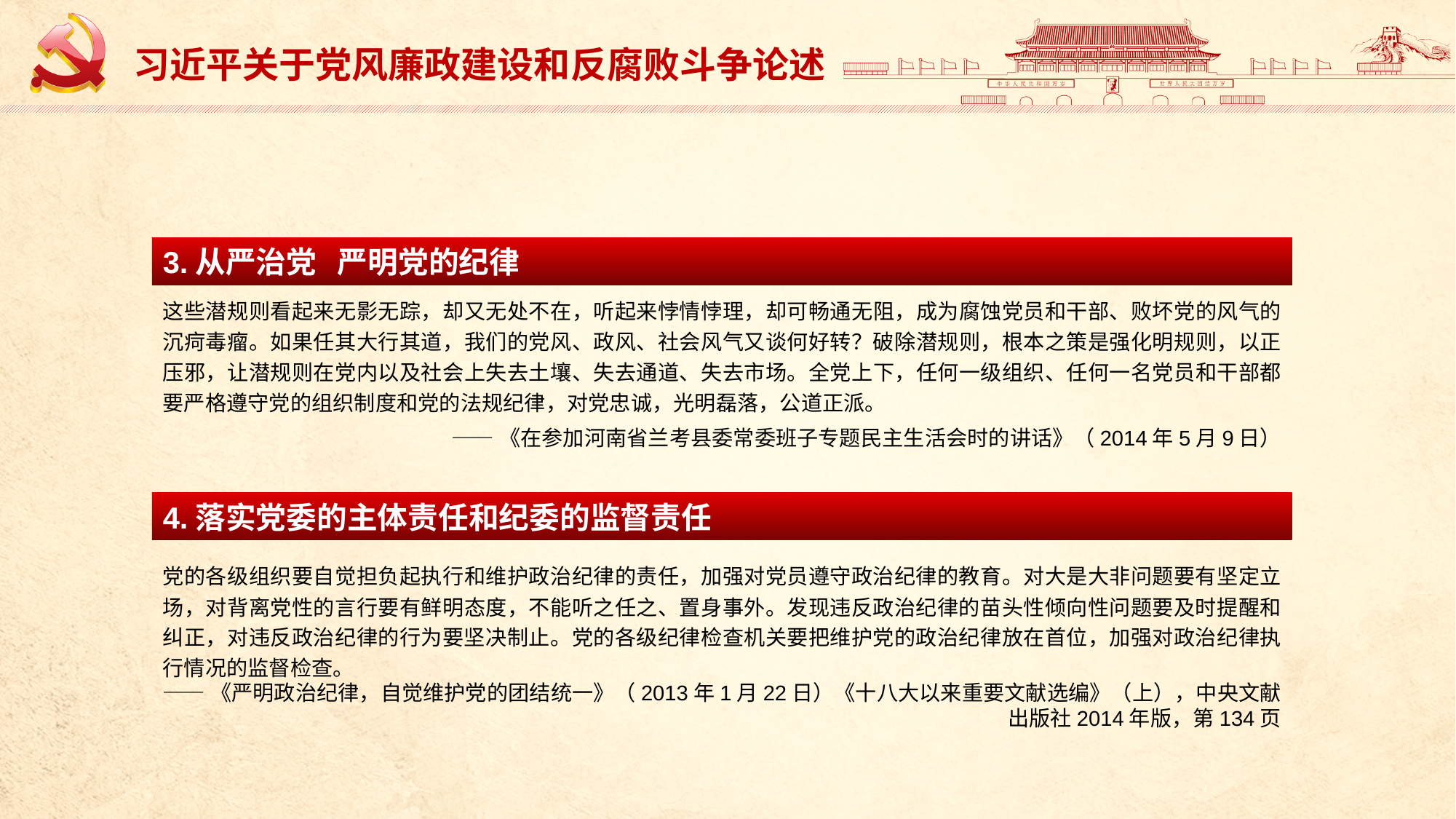

习近平关于党风廉政建设和反腐败斗争论述
3.从严治党   严明党的纪律
这些潜规则看起来无影无踪，却又无处不在，听起来悖情悖理，却可畅通无阻，成为腐蚀党员和干部、败坏党的风气的沉疴毒瘤。如果任其大行其道，我们的党风、政风、社会风气又谈何好转？破除潜规则，根本之策是强化明规则，以正压邪，让潜规则在党内以及社会上失去土壤、失去通道、失去市场。全党上下，任何一级组织、任何一名党员和干部都要严格遵守党的组织制度和党的法规纪律，对党忠诚，光明磊落，公道正派。
 ——《在参加河南省兰考县委常委班子专题民主生活会时的讲话》（2014年5月9日）
4.落实党委的主体责任和纪委的监督责任
党的各级组织要自觉担负起执行和维护政治纪律的责任，加强对党员遵守政治纪律的教育。对大是大非问题要有坚定立场，对背离党性的言行要有鲜明态度，不能听之任之、置身事外。发现违反政治纪律的苗头性倾向性问题要及时提醒和纠正，对违反政治纪律的行为要坚决制止。党的各级纪律检查机关要把维护党的政治纪律放在首位，加强对政治纪律执行情况的监督检查。
——《严明政治纪律，自觉维护党的团结统一》（2013年1月22日）《十八大以来重要文献选编》（上），中央文献出版社2014年版，第134页